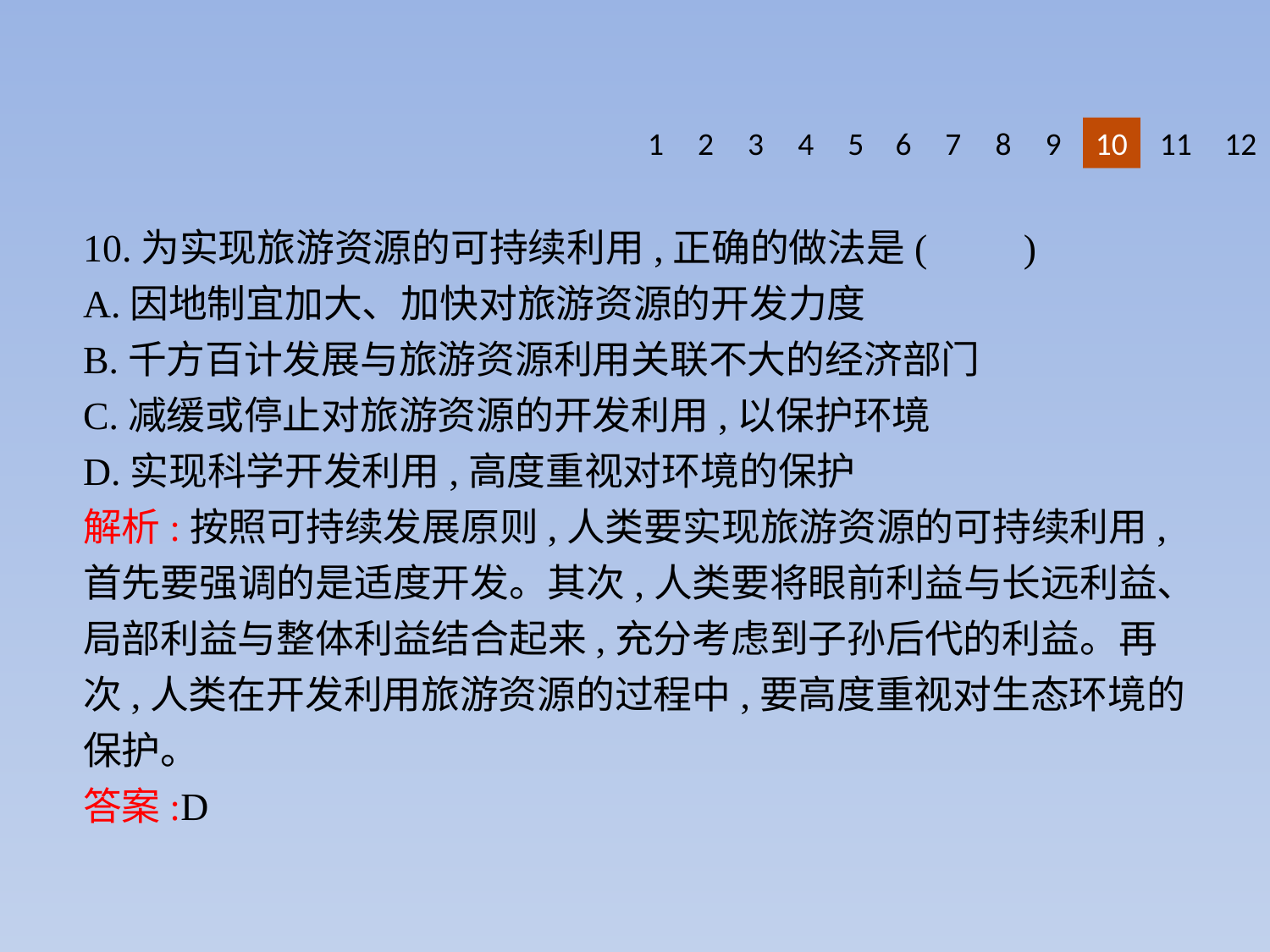

1
2
3
4
5
6
7
8
9
10
11
12
10.为实现旅游资源的可持续利用,正确的做法是(　　)
A.因地制宜加大、加快对旅游资源的开发力度
B.千方百计发展与旅游资源利用关联不大的经济部门
C.减缓或停止对旅游资源的开发利用,以保护环境
D.实现科学开发利用,高度重视对环境的保护
解析:按照可持续发展原则,人类要实现旅游资源的可持续利用,首先要强调的是适度开发。其次,人类要将眼前利益与长远利益、局部利益与整体利益结合起来,充分考虑到子孙后代的利益。再次,人类在开发利用旅游资源的过程中,要高度重视对生态环境的保护。
答案:D